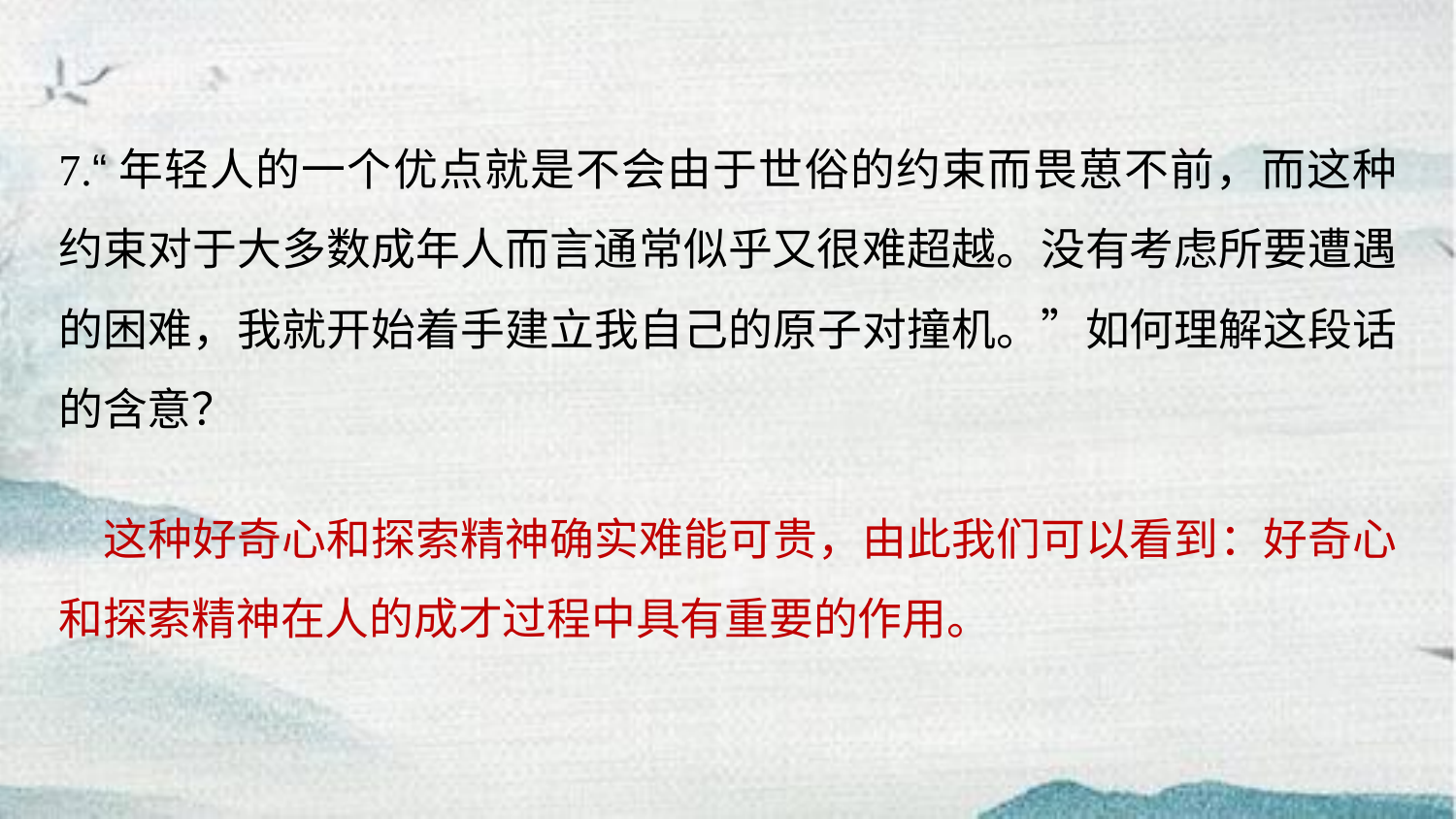

7.“年轻人的一个优点就是不会由于世俗的约束而畏葸不前，而这种约束对于大多数成年人而言通常似乎又很难超越。没有考虑所要遭遇的困难，我就开始着手建立我自己的原子对撞机。”如何理解这段话的含意？
　这种好奇心和探索精神确实难能可贵，由此我们可以看到：好奇心和探索精神在人的成才过程中具有重要的作用。